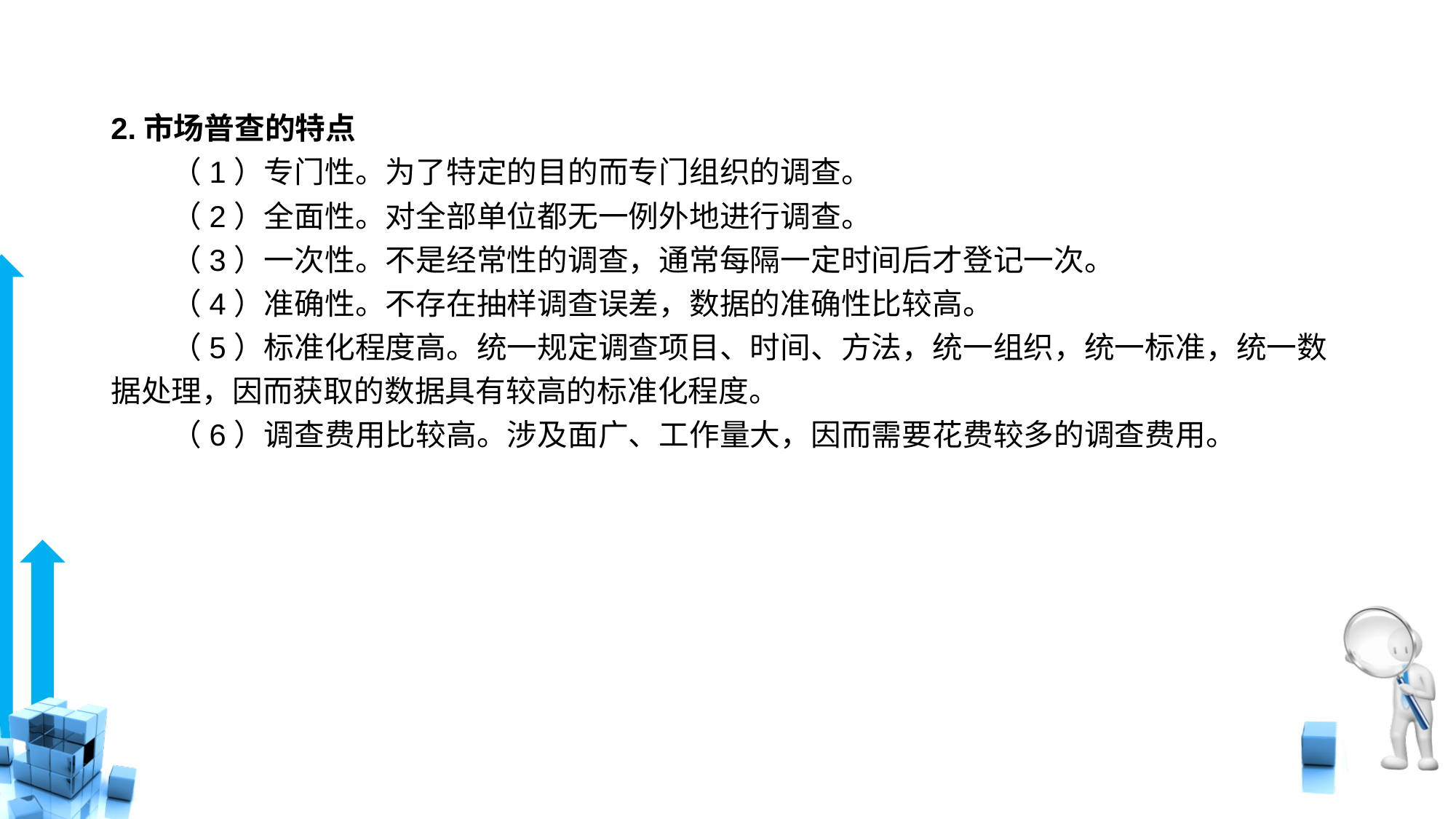

# 2.市场普查的特点
　　（1）专门性。为了特定的目的而专门组织的调查。
　　（2）全面性。对全部单位都无一例外地进行调查。
　　（3）一次性。不是经常性的调查，通常每隔一定时间后才登记一次。
　　（4）准确性。不存在抽样调查误差，数据的准确性比较高。
　　（5）标准化程度高。统一规定调查项目、时间、方法，统一组织，统一标准，统一数据处理，因而获取的数据具有较高的标准化程度。
　　（6）调查费用比较高。涉及面广、工作量大，因而需要花费较多的调查费用。